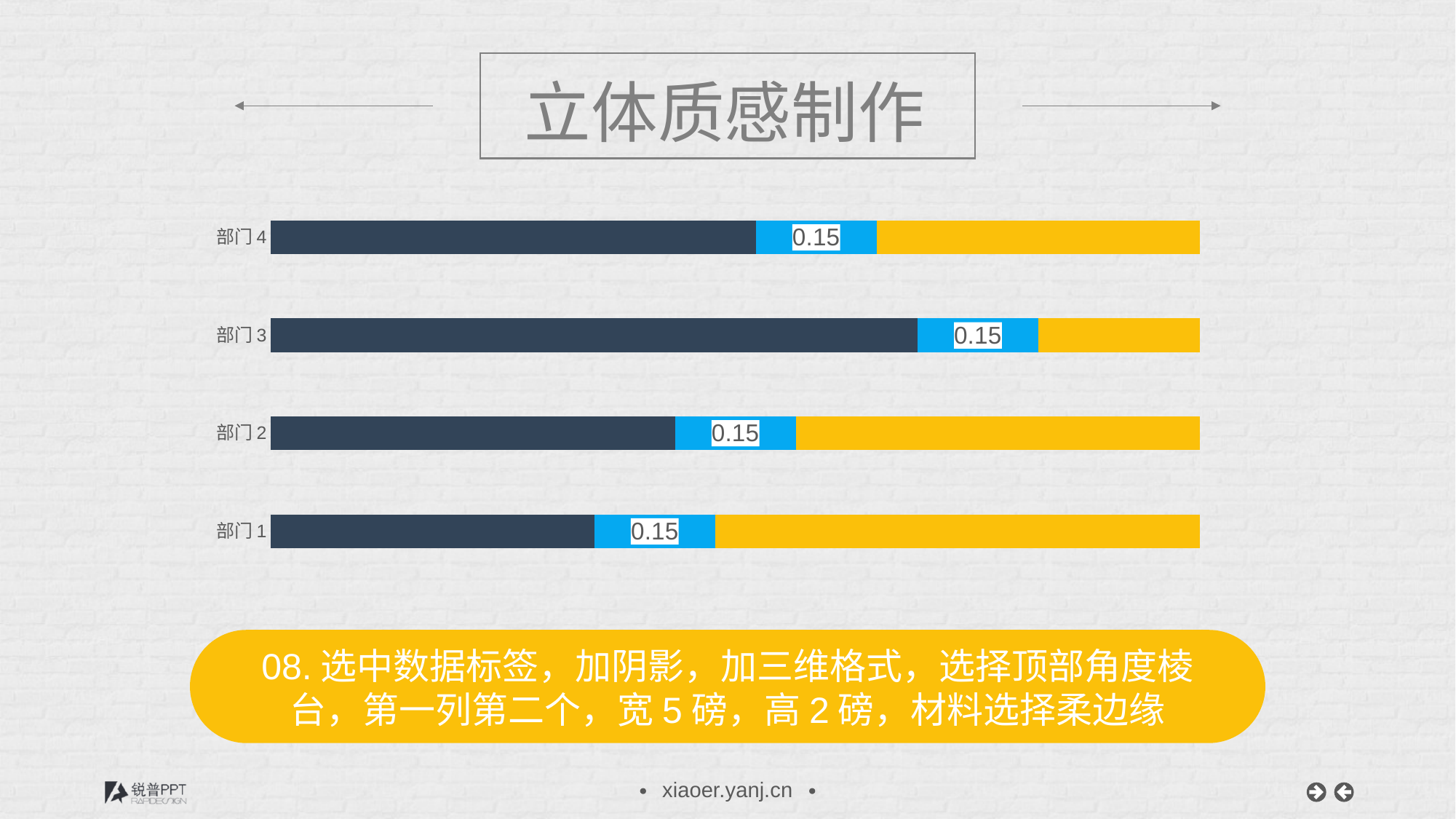

立体质感制作

### Chart

| Category | 数据填入 | 固定值 | 固定列 |
|---|---|---|---|
| 部门1 | 0.4 | 0.15 | 0.6 |
| 部门2 | 0.5 | 0.15 | 0.5 |
| 部门3 | 0.8 | 0.15 | 0.19999999999999996 |
| 部门4 | 0.6 | 0.15 | 0.4 |
08.选中数据标签，加阴影，加三维格式，选择顶部角度棱台，第一列第二个，宽5磅，高2磅，材料选择柔边缘